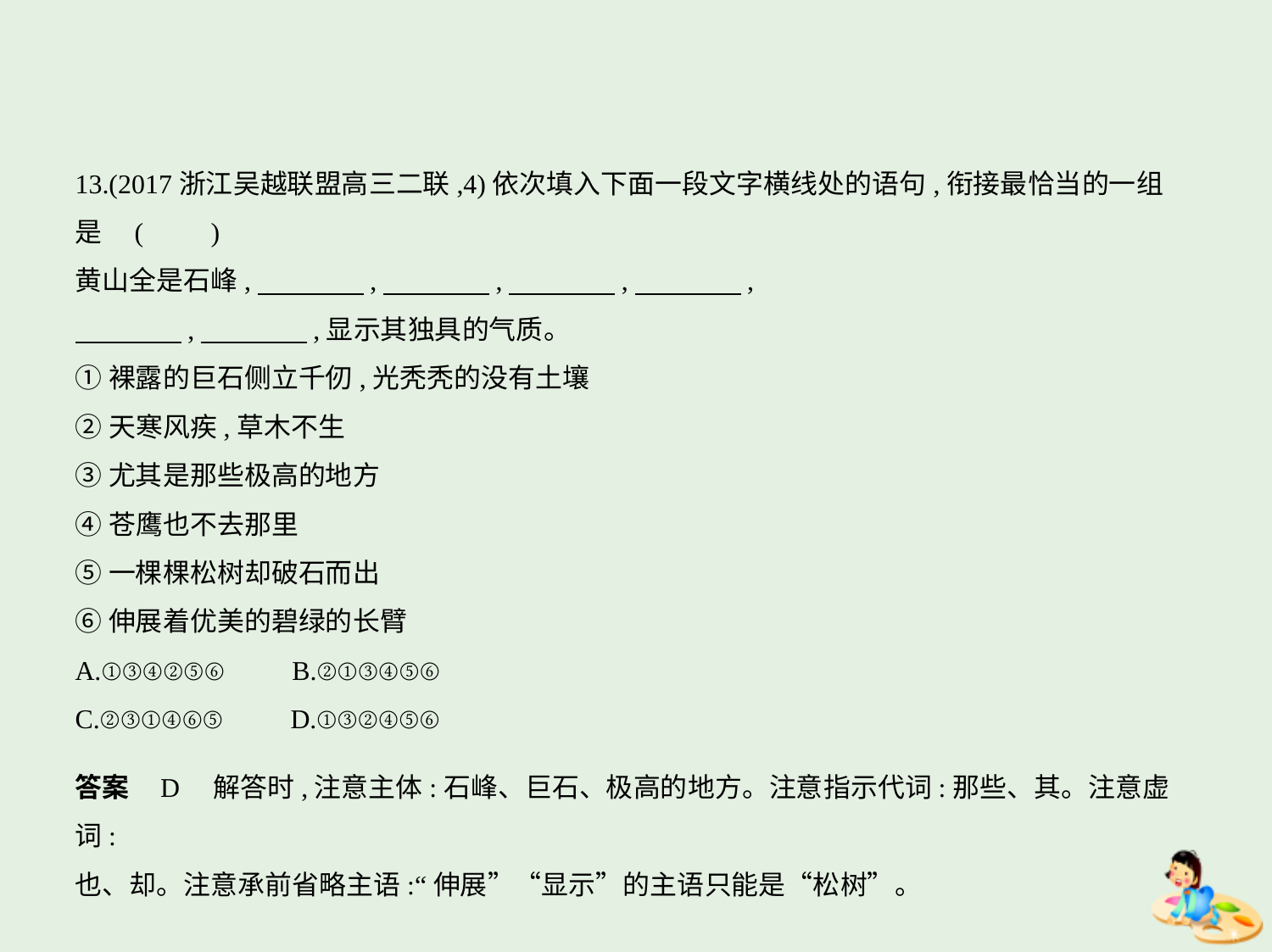

13.(2017浙江吴越联盟高三二联,4)依次填入下面一段文字横线处的语句,衔接最恰当的一组
是 (　　)
黄山全是石峰,　　　    ,　　　    ,　　　    ,　　　    ,
　　　    ,　　　    ,显示其独具的气质。
①裸露的巨石侧立千仞,光秃秃的没有土壤
②天寒风疾,草木不生
③尤其是那些极高的地方
④苍鹰也不去那里
⑤一棵棵松树却破石而出
⑥伸展着优美的碧绿的长臂
A.①③④②⑤⑥　　B.②①③④⑤⑥
C.②③①④⑥⑤　　D.①③②④⑤⑥
答案    D　解答时,注意主体:石峰、巨石、极高的地方。注意指示代词:那些、其。注意虚词:
也、却。注意承前省略主语:“伸展”“显示”的主语只能是“松树”。